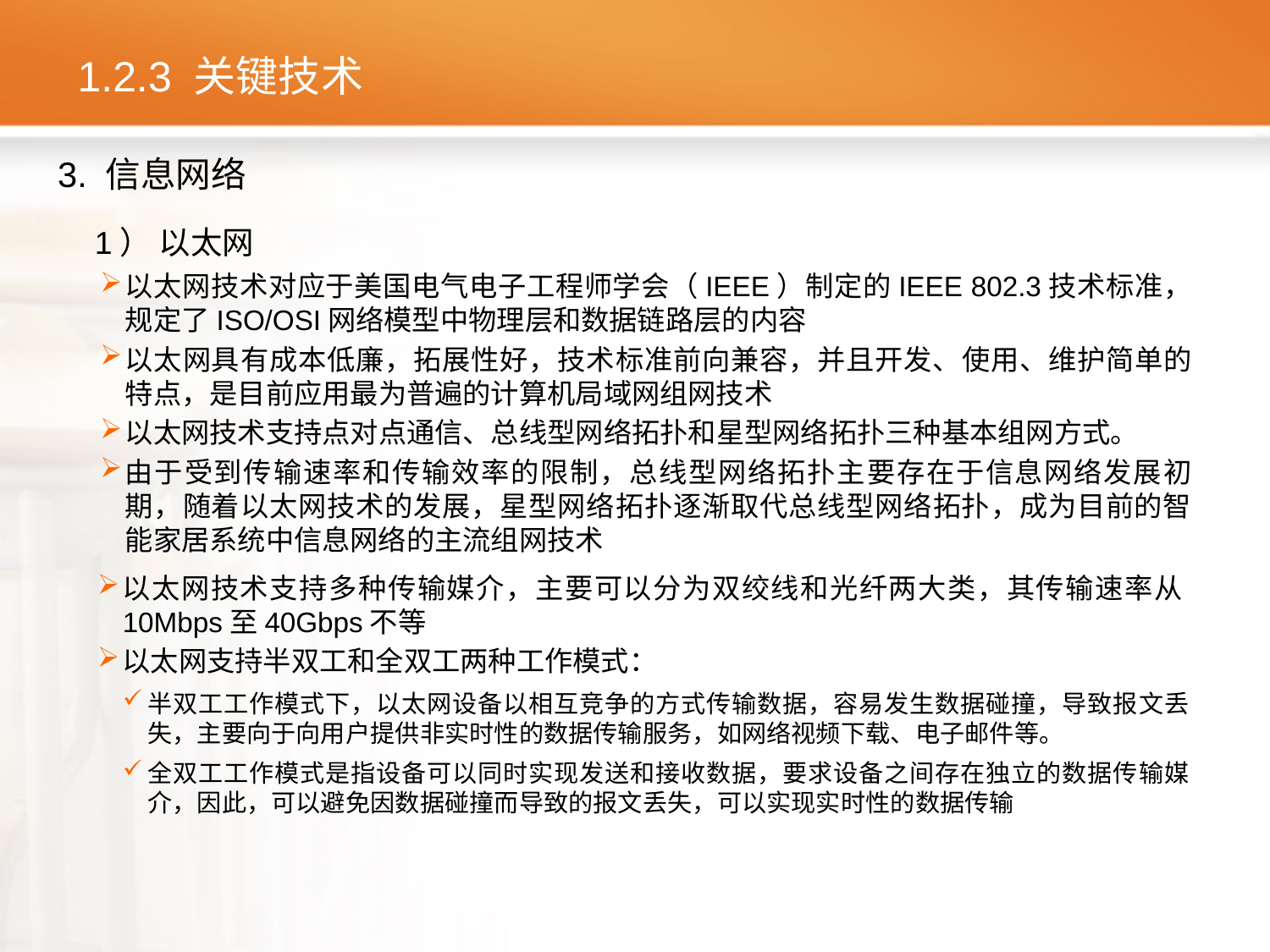

# 1.2.3 关键技术
3. 信息网络

以太网技术对应于美国电气电子工程师学会（IEEE）制定的IEEE 802.3技术标准，规定了ISO/OSI网络模型中物理层和数据链路层的内容
以太网具有成本低廉，拓展性好，技术标准前向兼容，并且开发、使用、维护简单的特点，是目前应用最为普遍的计算机局域网组网技术
以太网技术支持点对点通信、总线型网络拓扑和星型网络拓扑三种基本组网方式。
由于受到传输速率和传输效率的限制，总线型网络拓扑主要存在于信息网络发展初期，随着以太网技术的发展，星型网络拓扑逐渐取代总线型网络拓扑，成为目前的智能家居系统中信息网络的主流组网技术
1） 以太网

以太网技术支持多种传输媒介，主要可以分为双绞线和光纤两大类，其传输速率从10Mbps至40Gbps不等
以太网支持半双工和全双工两种工作模式：
半双工工作模式下，以太网设备以相互竞争的方式传输数据，容易发生数据碰撞，导致报文丢失，主要向于向用户提供非实时性的数据传输服务，如网络视频下载、电子邮件等。
全双工工作模式是指设备可以同时实现发送和接收数据，要求设备之间存在独立的数据传输媒介，因此，可以避免因数据碰撞而导致的报文丢失，可以实现实时性的数据传输